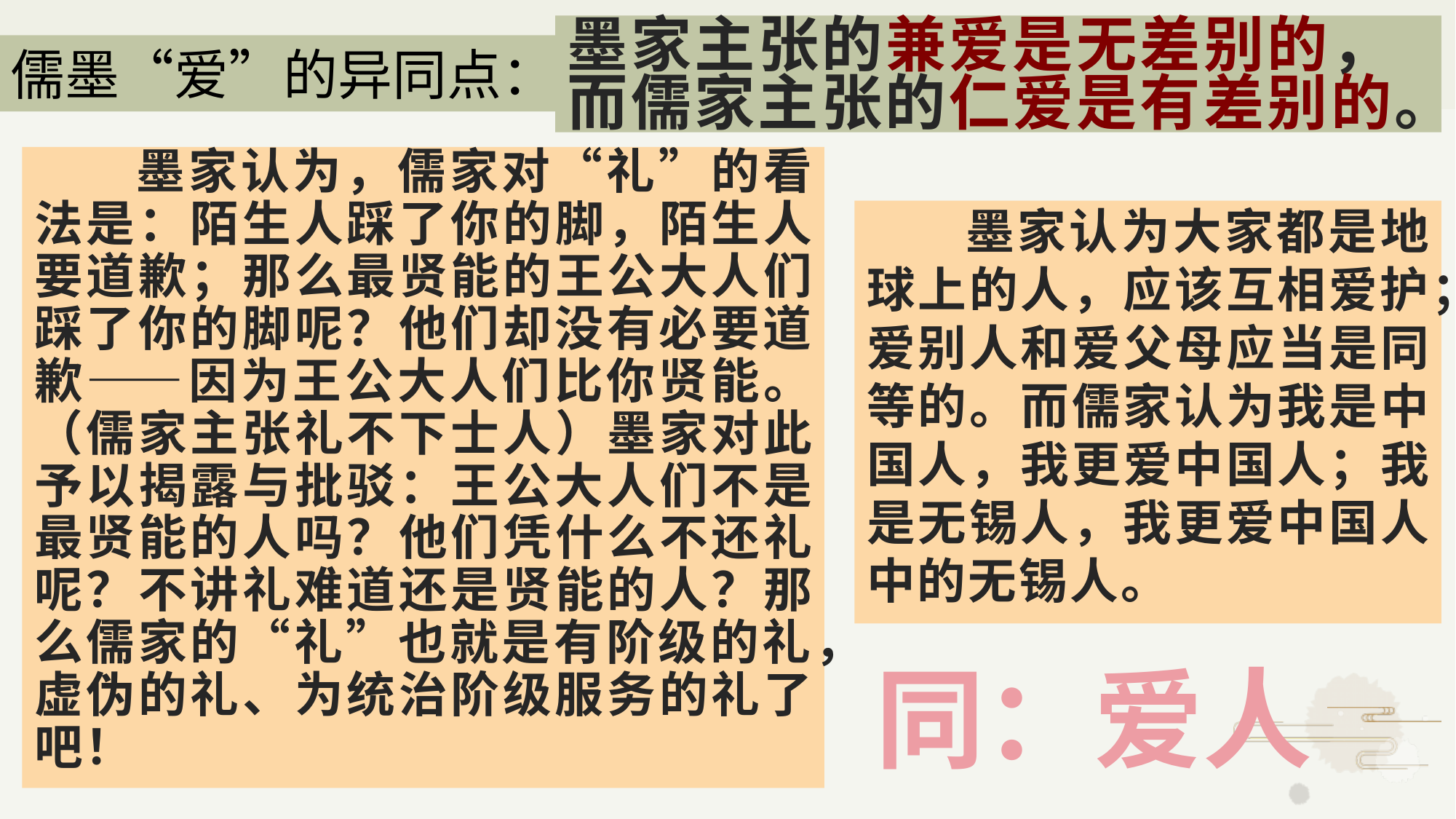

# 墨家主张的兼爱是无差别的， 而儒家主张的仁爱是有差别的。
儒墨“爱”的异同点：
      墨家认为，儒家对“礼”的看法是：陌生人踩了你的脚，陌生人要道歉；那么最贤能的王公大人们踩了你的脚呢？他们却没有必要道歉——因为王公大人们比你贤能。（儒家主张礼不下士人）墨家对此予以揭露与批驳：王公大人们不是最贤能的人吗？他们凭什么不还礼呢？不讲礼难道还是贤能的人？那么儒家的“礼”也就是有阶级的礼，虚伪的礼、为统治阶级服务的礼了吧！

      墨家认为大家都是地球上的人，应该互相爱护；爱别人和爱父母应当是同等的。而儒家认为我是中国人，我更爱中国人；我是无锡人，我更爱中国人中的无锡人。

同：爱人